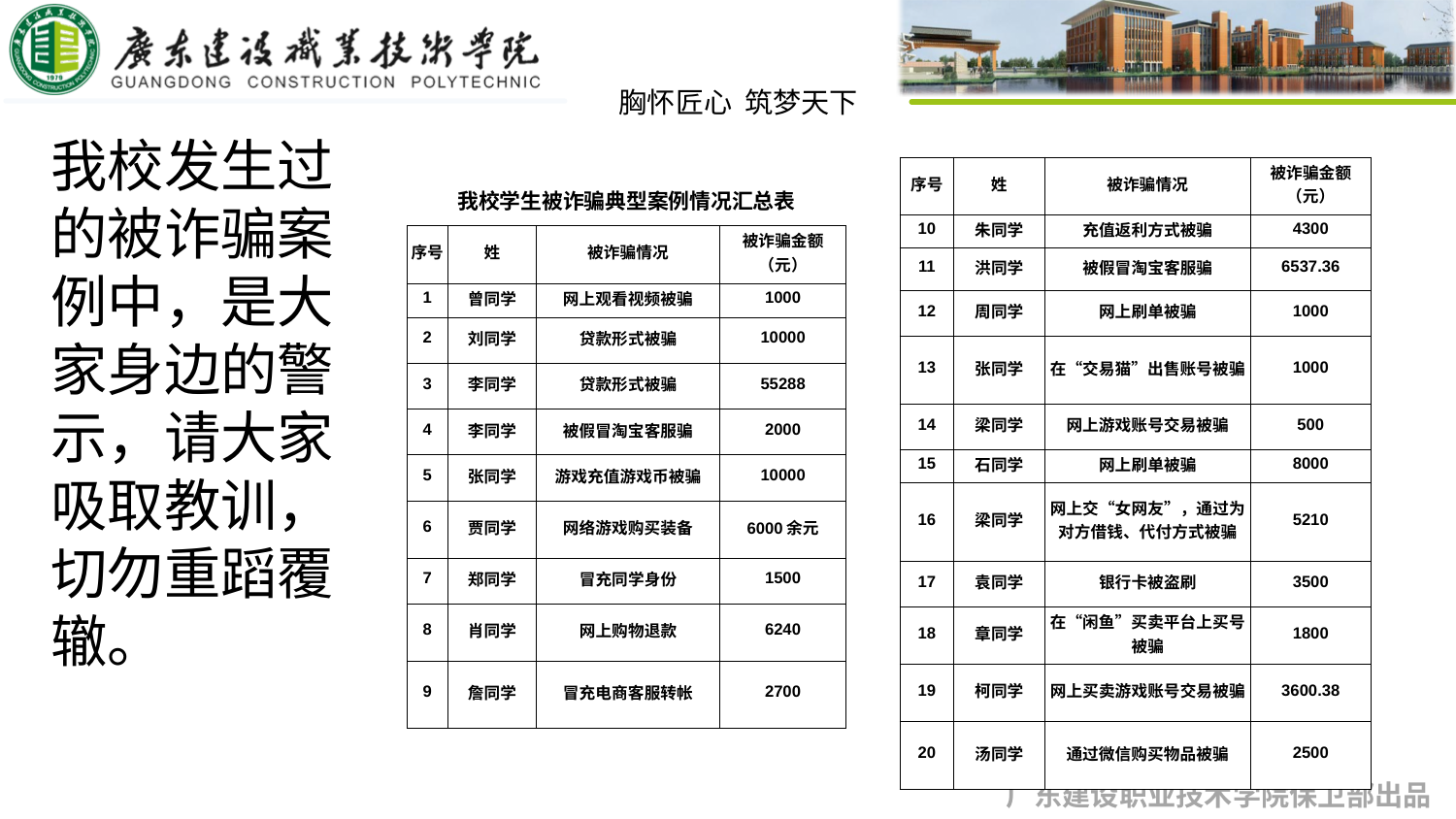

我校发生过的被诈骗案例中，是大家身边的警示，请大家吸取教训，切勿重蹈覆辙。
| 序号 | 姓 | 被诈骗情况 | 被诈骗金额（元） |
| --- | --- | --- | --- |
| 10 | 朱同学 | 充值返利方式被骗 | 4300 |
| 11 | 洪同学 | 被假冒淘宝客服骗 | 6537.36 |
| 12 | 周同学 | 网上刷单被骗 | 1000 |
| 13 | 张同学 | 在“交易猫”出售账号被骗 | 1000 |
| 14 | 梁同学 | 网上游戏账号交易被骗 | 500 |
| 15 | 石同学 | 网上刷单被骗 | 8000 |
| 16 | 梁同学 | 网上交“女网友”，通过为对方借钱、代付方式被骗 | 5210 |
| 17 | 袁同学 | 银行卡被盗刷 | 3500 |
| 18 | 章同学 | 在“闲鱼”买卖平台上买号被骗 | 1800 |
| 19 | 柯同学 | 网上买卖游戏账号交易被骗 | 3600.38 |
| 20 | 汤同学 | 通过微信购买物品被骗 | 2500 |
| 我校学生被诈骗典型案例情况汇总表 |  |  |  |
| --- | --- | --- | --- |
| 序号 | 姓 | 被诈骗情况 | 被诈骗金额（元） |
| 1 | 曾同学 | 网上观看视频被骗 | 1000 |
| 2 | 刘同学 | 贷款形式被骗 | 10000 |
| 3 | 李同学 | 贷款形式被骗 | 55288 |
| 4 | 李同学 | 被假冒淘宝客服骗 | 2000 |
| 5 | 张同学 | 游戏充值游戏币被骗 | 10000 |
| 6 | 贾同学 | 网络游戏购买装备 | 6000余元 |
| 7 | 郑同学 | 冒充同学身份 | 1500 |
| 8 | 肖同学 | 网上购物退款 | 6240 |
| 9 | 詹同学 | 冒充电商客服转帐 | 2700 |